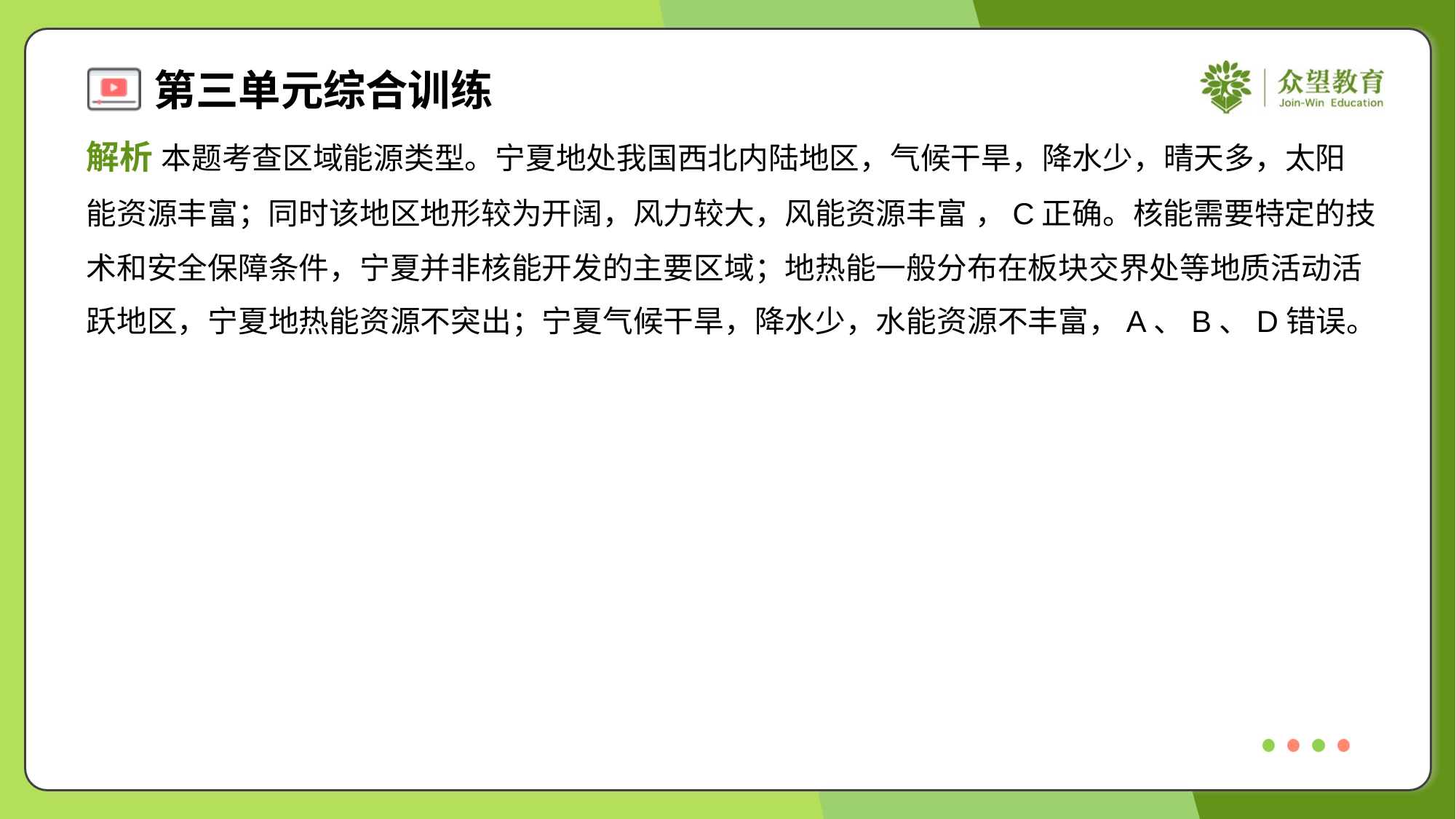

解析 本题考查区域能源类型。宁夏地处我国西北内陆地区，气候干旱，降水少，晴天多，太阳
能资源丰富；同时该地区地形较为开阔，风力较大，风能资源丰富 ，C正确。核能需要特定的技
术和安全保障条件，宁夏并非核能开发的主要区域；地热能一般分布在板块交界处等地质活动活
跃地区，宁夏地热能资源不突出；宁夏气候干旱，降水少，水能资源不丰富，A、B、D错误。